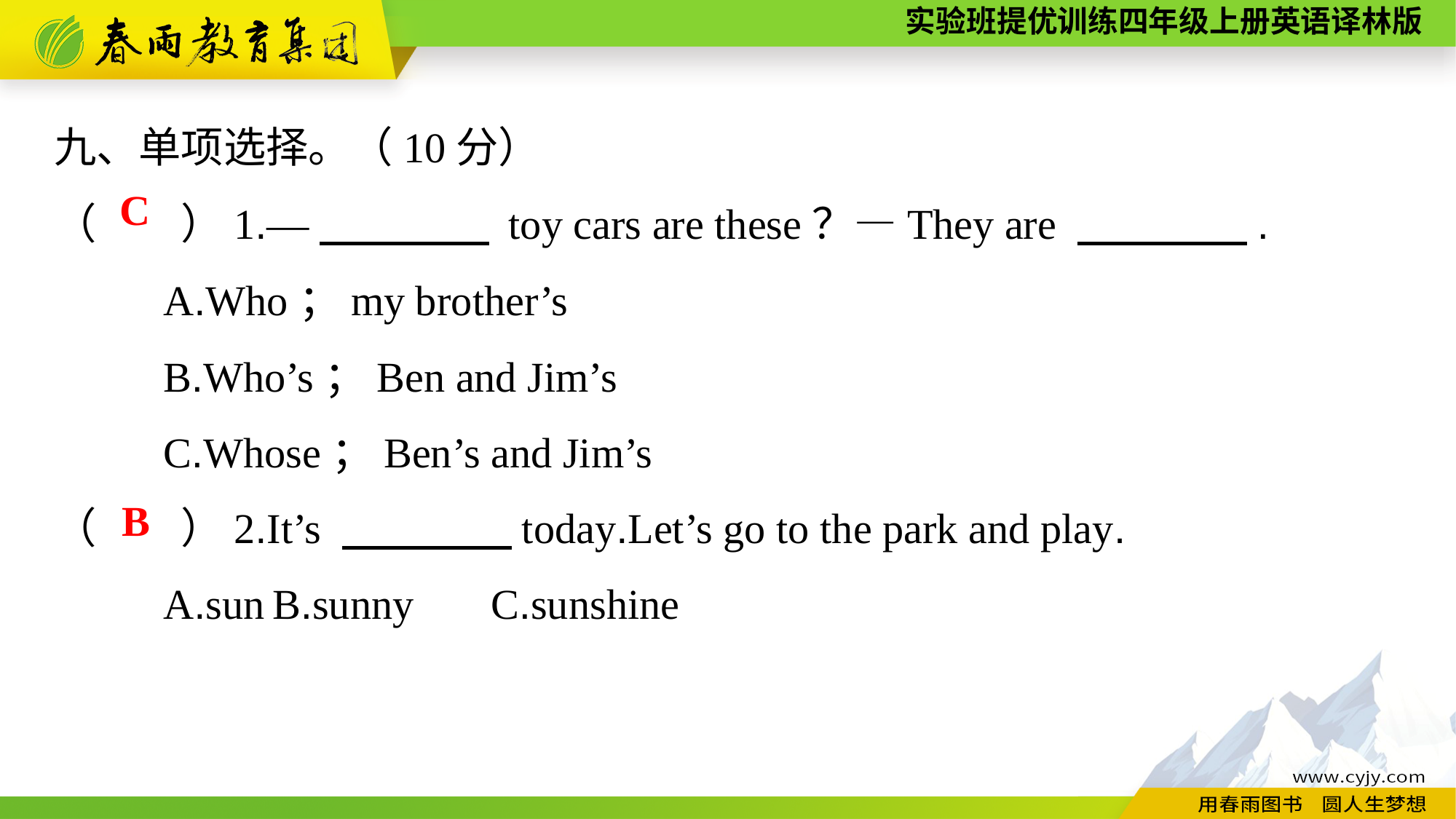

九、单项选择。（10分）
（　　）1.—　　　　 toy cars are these？—They are 　　　　.
	A.Who；my brother’s
	B.Who’s；Ben and Jim’s
	C.Whose；Ben’s and Jim’s
C
（　　）2.It’s 　　　　today.Let’s go to the park and play.
	A.sun	B.sunny	C.sunshine

B